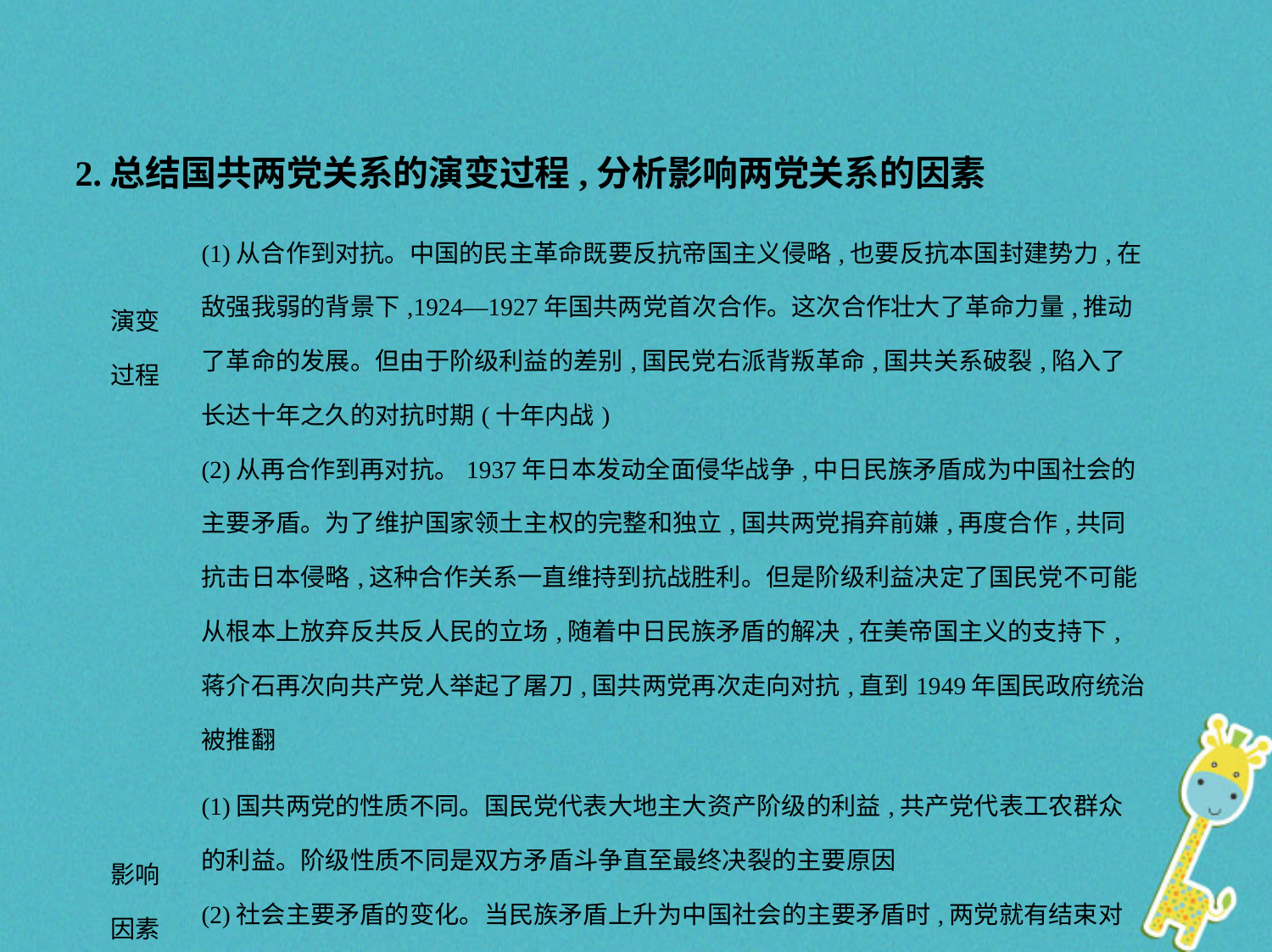

2.总结国共两党关系的演变过程,分析影响两党关系的因素
| 演变 过程 | (1)从合作到对抗。中国的民主革命既要反抗帝国主义侵略,也要反抗本国封建势力,在敌强我弱的背景下,1924—1927年国共两党首次合作。这次合作壮大了革命力量,推动了革命的发展。但由于阶级利益的差别,国民党右派背叛革命,国共关系破裂,陷入了长达十年之久的对抗时期(十年内战) (2)从再合作到再对抗。1937年日本发动全面侵华战争,中日民族矛盾成为中国社会的主要矛盾。为了维护国家领土主权的完整和独立,国共两党捐弃前嫌,再度合作,共同抗击日本侵略,这种合作关系一直维持到抗战胜利。但是阶级利益决定了国民党不可能从根本上放弃反共反人民的立场,随着中日民族矛盾的解决,在美帝国主义的支持下,蒋介石再次向共产党人举起了屠刀,国共两党再次走向对抗,直到1949年国民政府统治被推翻 |
| --- | --- |
| 影响 因素 | (1)国共两党的性质不同。国民党代表大地主大资产阶级的利益,共产党代表工农群众的利益。阶级性质不同是双方矛盾斗争直至最终决裂的主要原因 (2)社会主要矛盾的变化。当民族矛盾上升为中国社会的主要矛盾时,两党就有结束对抗走向合作的可能,当阶级矛盾上升为主要矛盾时,两党关系就可能破裂,走向对抗 (3)国际政治势力的态度和国际环境的影响。进步的国际政治势力的态度与有利的国际环境能促成两党之间的合作。反之,反动的国际政治势力插手,就会加速两党关系的破裂 |